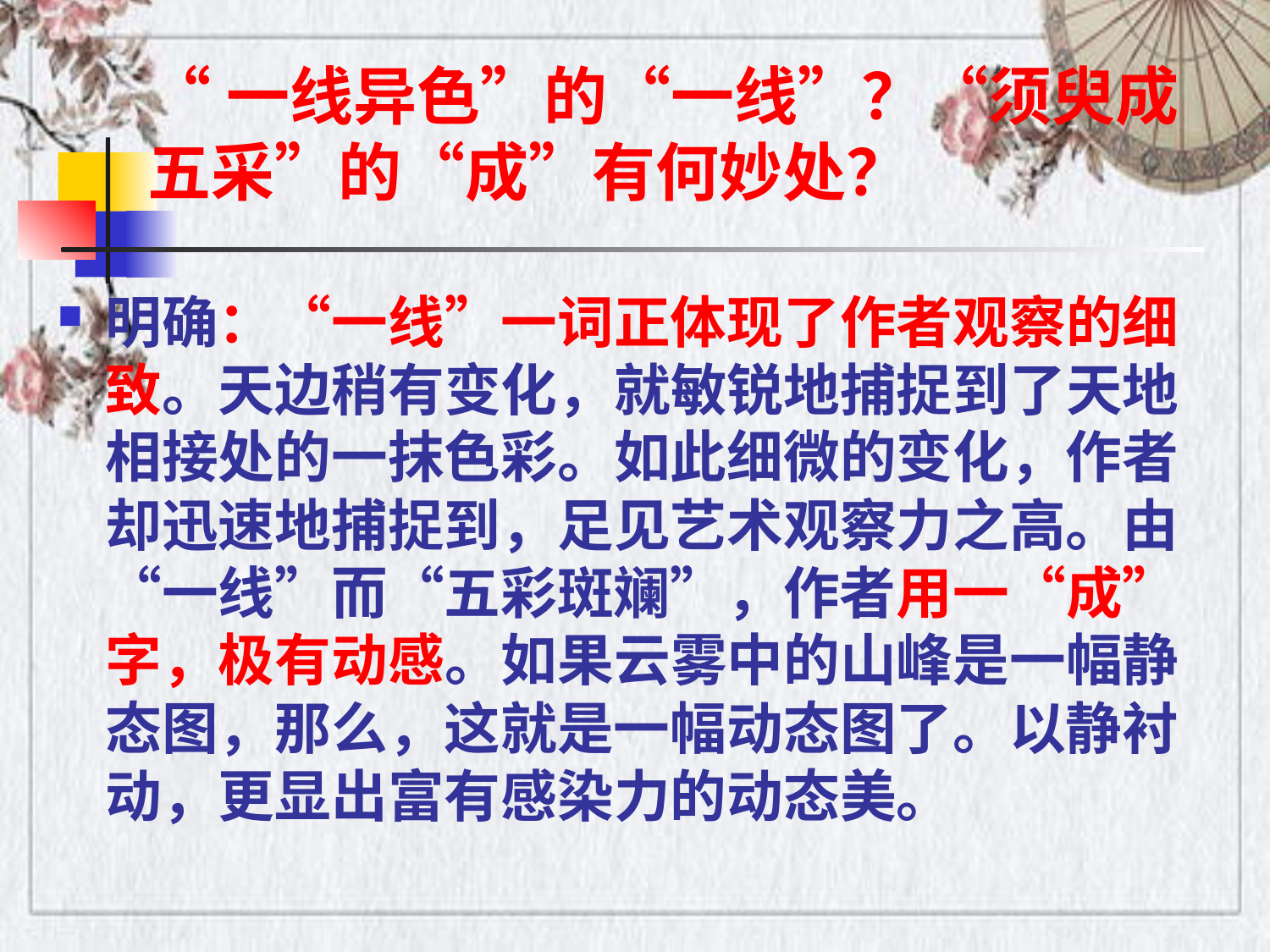

# “一线异色”的“一线”？“须臾成五采”的“成”有何妙处？
明确：“一线”一词正体现了作者观察的细致。天边稍有变化，就敏锐地捕捉到了天地相接处的一抹色彩。如此细微的变化，作者却迅速地捕捉到，足见艺术观察力之高。由“一线”而“五彩斑斓”，作者用一“成”字，极有动感。如果云雾中的山峰是一幅静态图，那么，这就是一幅动态图了。以静衬动，更显出富有感染力的动态美。